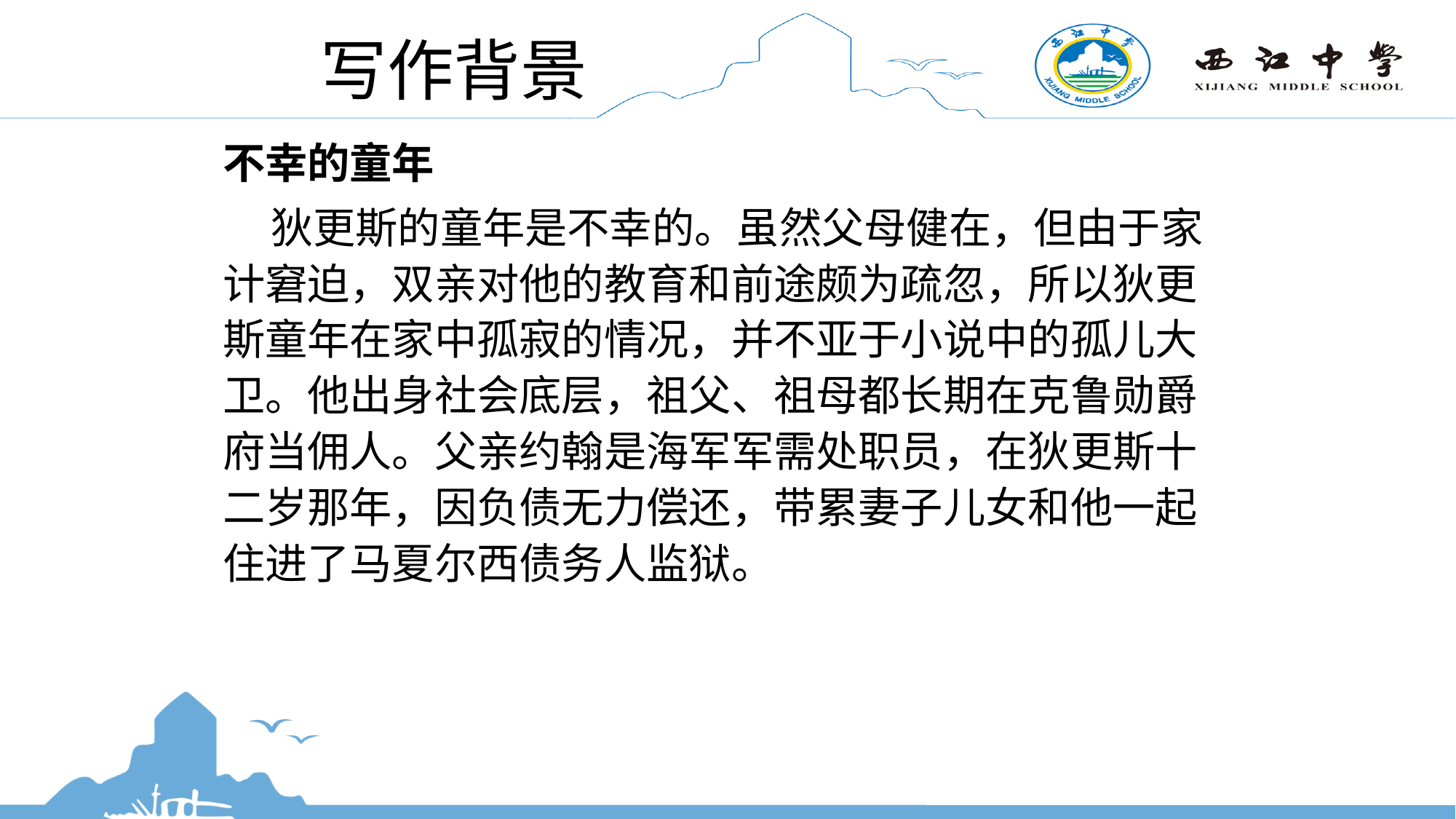

# 写作背景
不幸的童年
    狄更斯的童年是不幸的。虽然父母健在，但由于家计窘迫，双亲对他的教育和前途颇为疏忽，所以狄更斯童年在家中孤寂的情况，并不亚于小说中的孤儿大卫。他出身社会底层，祖父、祖母都长期在克鲁勋爵府当佣人。父亲约翰是海军军需处职员，在狄更斯十二岁那年，因负债无力偿还，带累妻子儿女和他一起住进了马夏尔西债务人监狱。